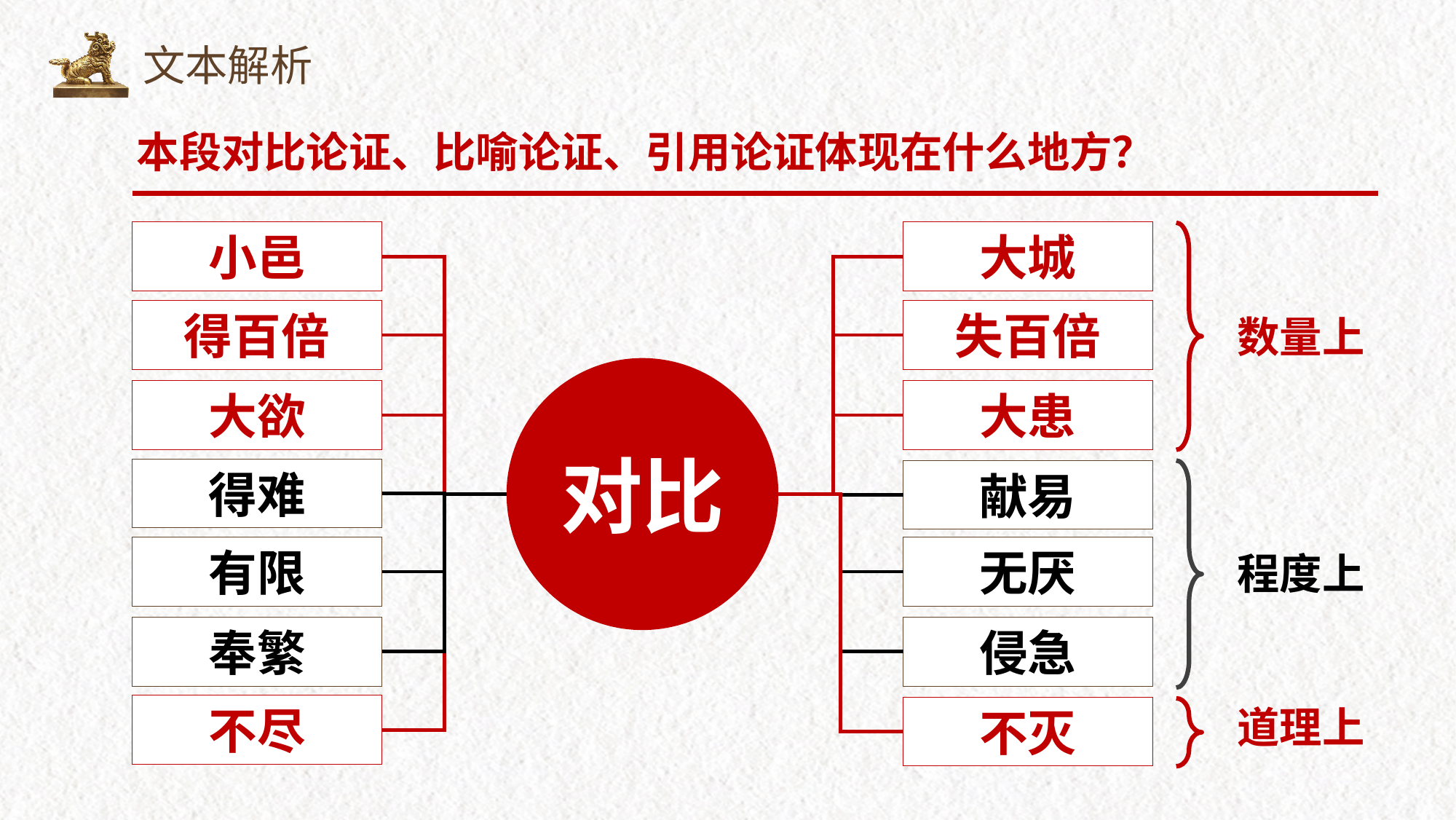

文本解析
本段对比论证、比喻论证、引用论证体现在什么地方？
小邑
大城

得百倍
失百倍
数量上
对比
大欲
大患
得难
献易

有限
无厌
程度上
奉繁
侵急
不尽
道理上
不灭